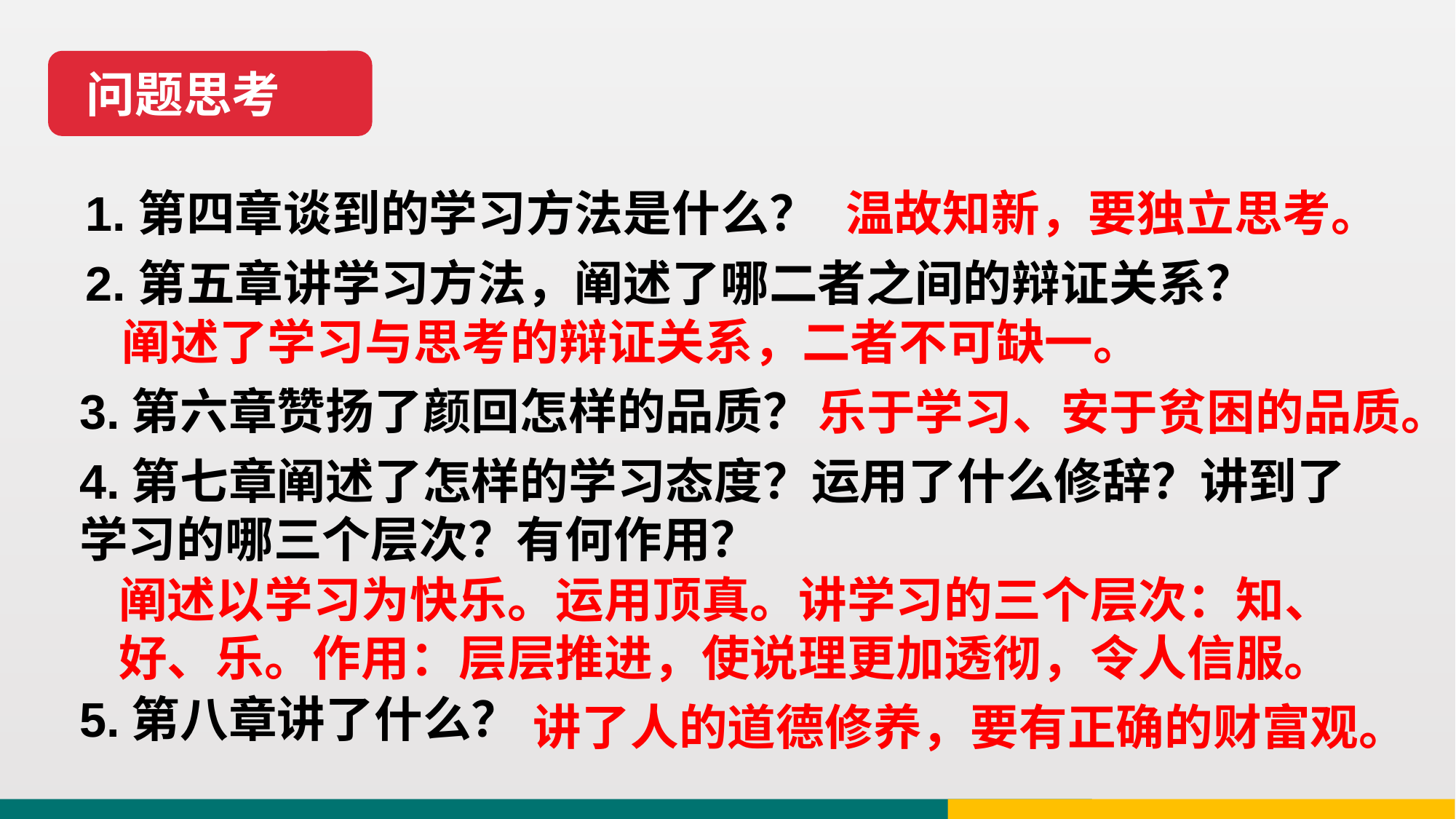

问题思考
1.第四章谈到的学习方法是什么？
温故知新，要独立思考。
2.第五章讲学习方法，阐述了哪二者之间的辩证关系？
阐述了学习与思考的辩证关系，二者不可缺一。
3.第六章赞扬了颜回怎样的品质？
乐于学习、安于贫困的品质。
4.第七章阐述了怎样的学习态度？运用了什么修辞？讲到了学习的哪三个层次？有何作用？
阐述以学习为快乐。运用顶真。讲学习的三个层次：知、好、乐。作用：层层推进，使说理更加透彻，令人信服。
5.第八章讲了什么？
讲了人的道德修养，要有正确的财富观。